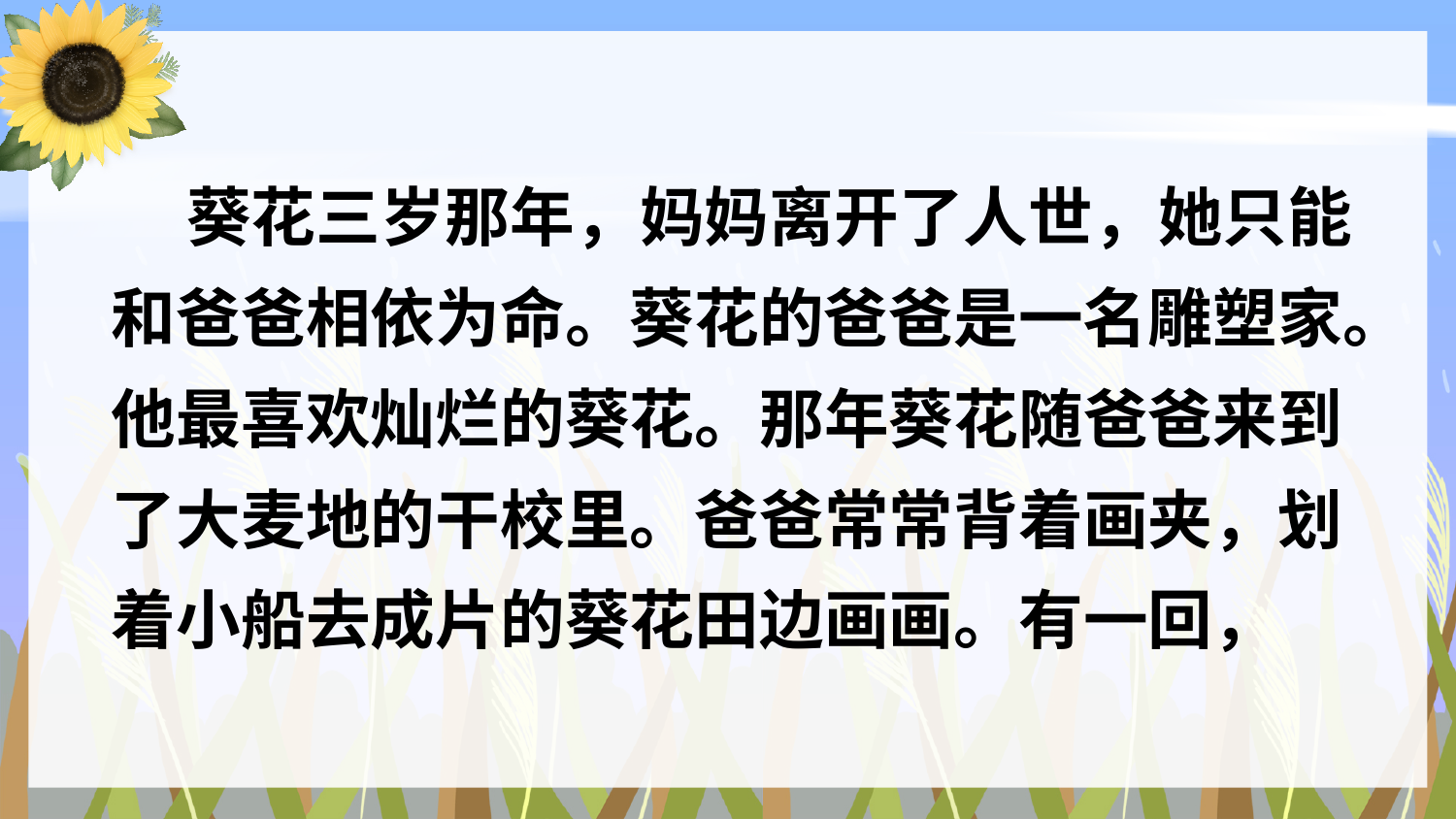

葵花三岁那年，妈妈离开了人世，她只能和爸爸相依为命。葵花的爸爸是一名雕塑家。他最喜欢灿烂的葵花。那年葵花随爸爸来到了大麦地的干校里。爸爸常常背着画夹，划着小船去成片的葵花田边画画。有一回，